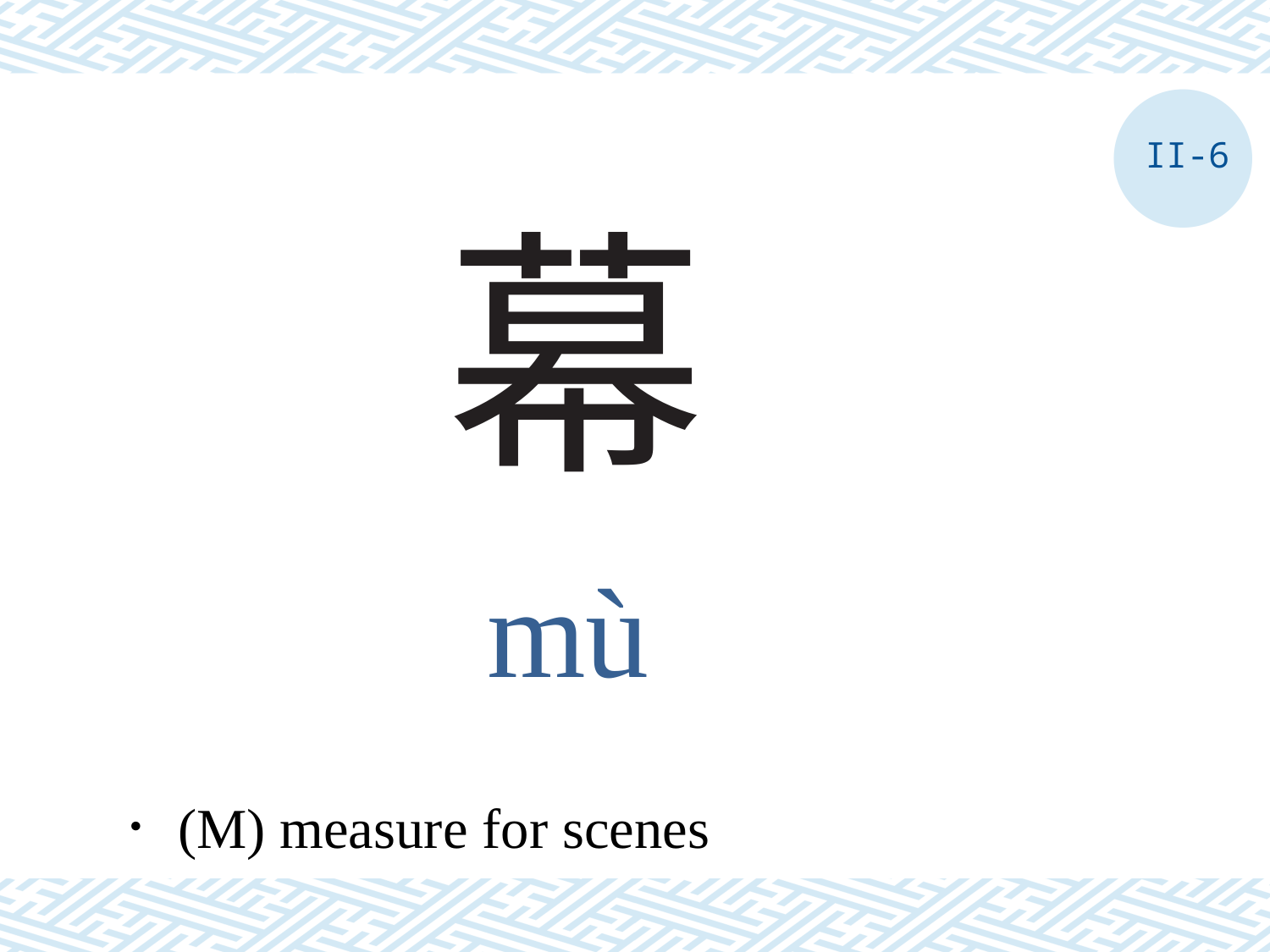

II-6

# 幕
mù
．(M) measure for scenes